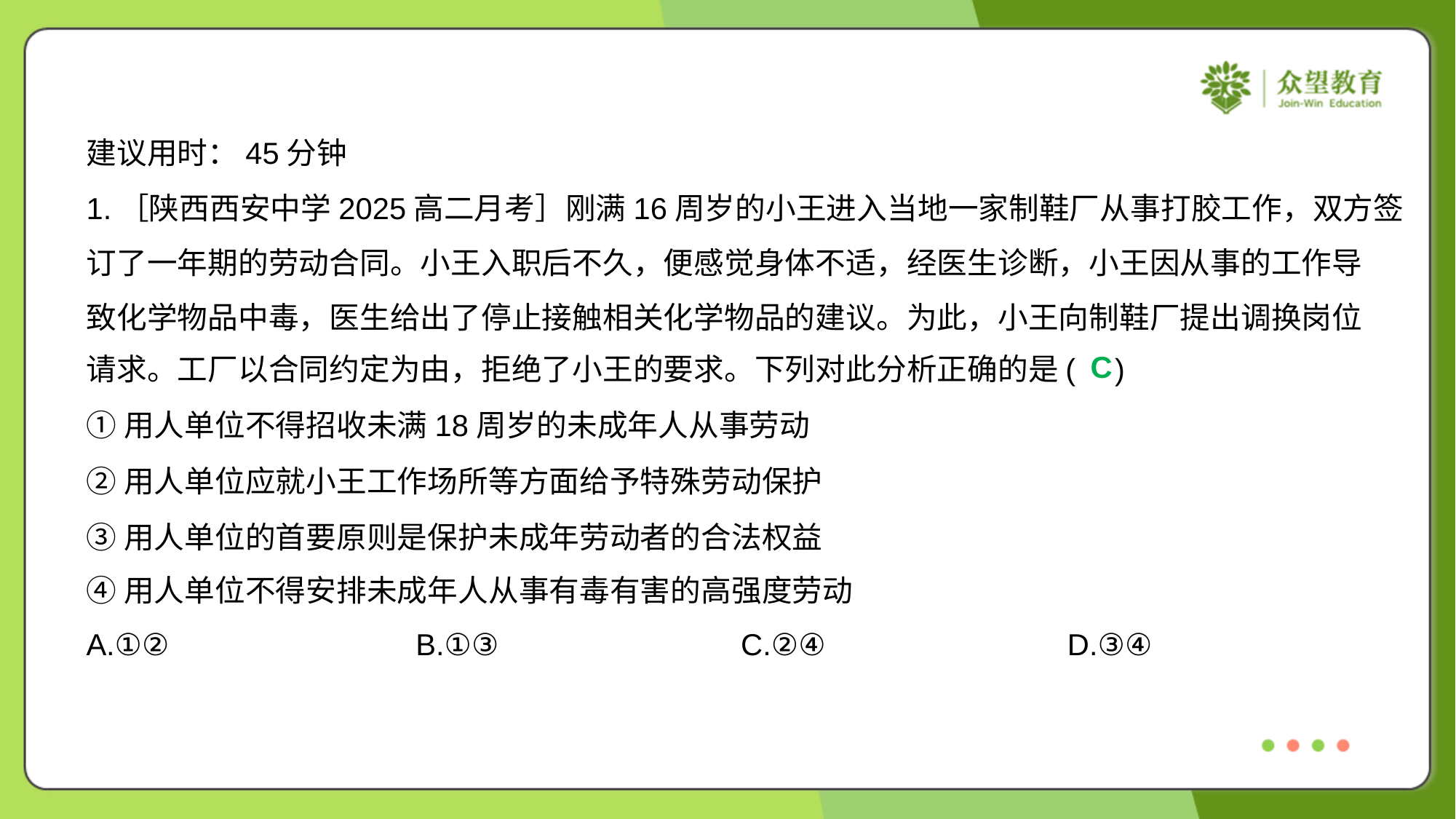

建议用时：45分钟
1.［陕西西安中学2025高二月考］刚满16周岁的小王进入当地一家制鞋厂从事打胶工作，双方签
订了一年期的劳动合同。小王入职后不久，便感觉身体不适，经医生诊断，小王因从事的工作导
致化学物品中毒，医生给出了停止接触相关化学物品的建议。为此，小王向制鞋厂提出调换岗位
请求。工厂以合同约定为由，拒绝了小王的要求。下列对此分析正确的是(     )
C
①用人单位不得招收未满18周岁的未成年人从事劳动
②用人单位应就小王工作场所等方面给予特殊劳动保护
③用人单位的首要原则是保护未成年劳动者的合法权益
④用人单位不得安排未成年人从事有毒有害的高强度劳动
A.①②	B.①③	C.②④	D.③④